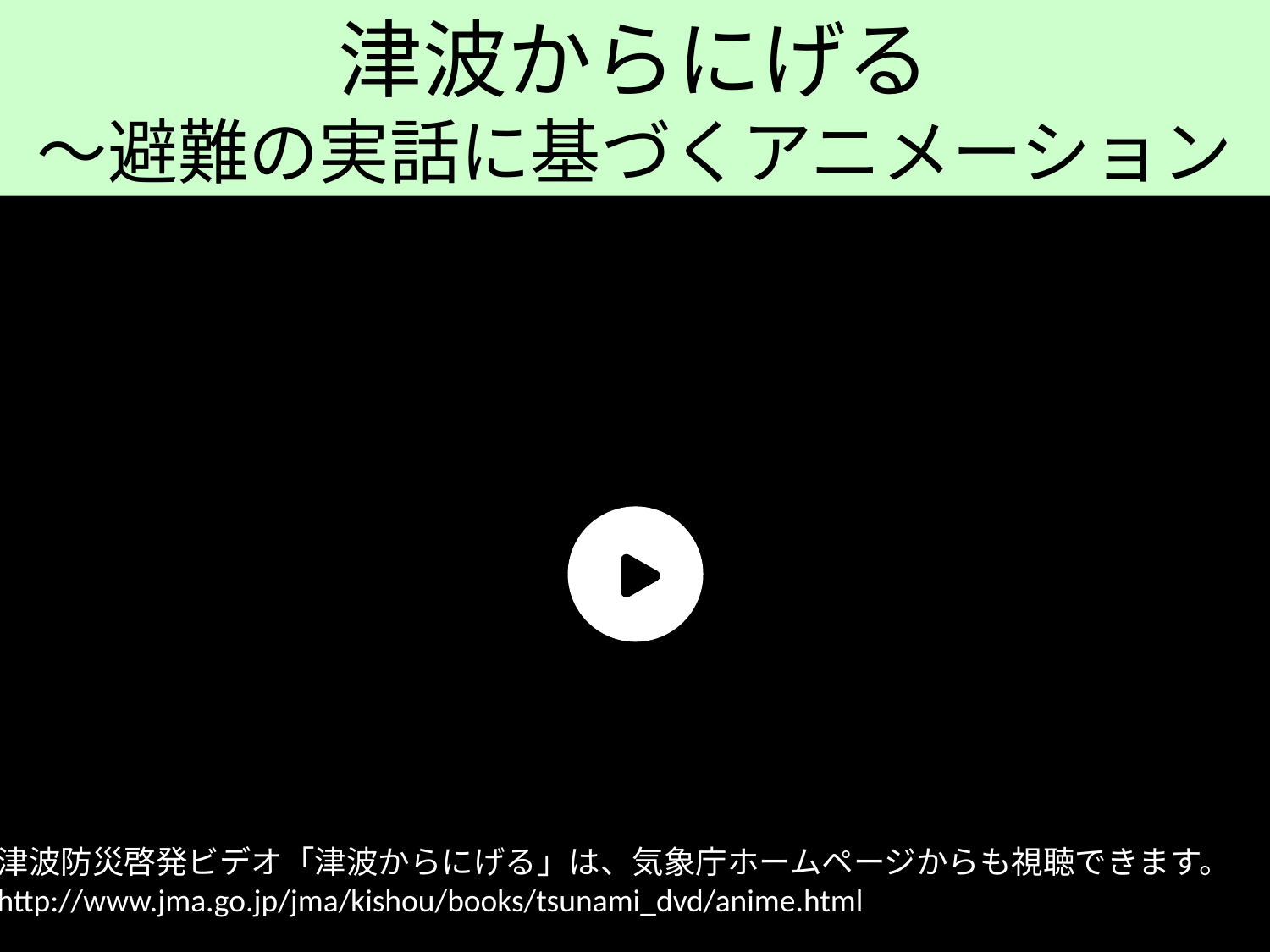

津波からにげる
～避難の実話に基づくアニメーション～

津波防災啓発ビデオ「津波からにげる」は、気象庁ホームページからも視聴できます。
http://www.jma.go.jp/jma/kishou/books/tsunami_dvd/anime.html